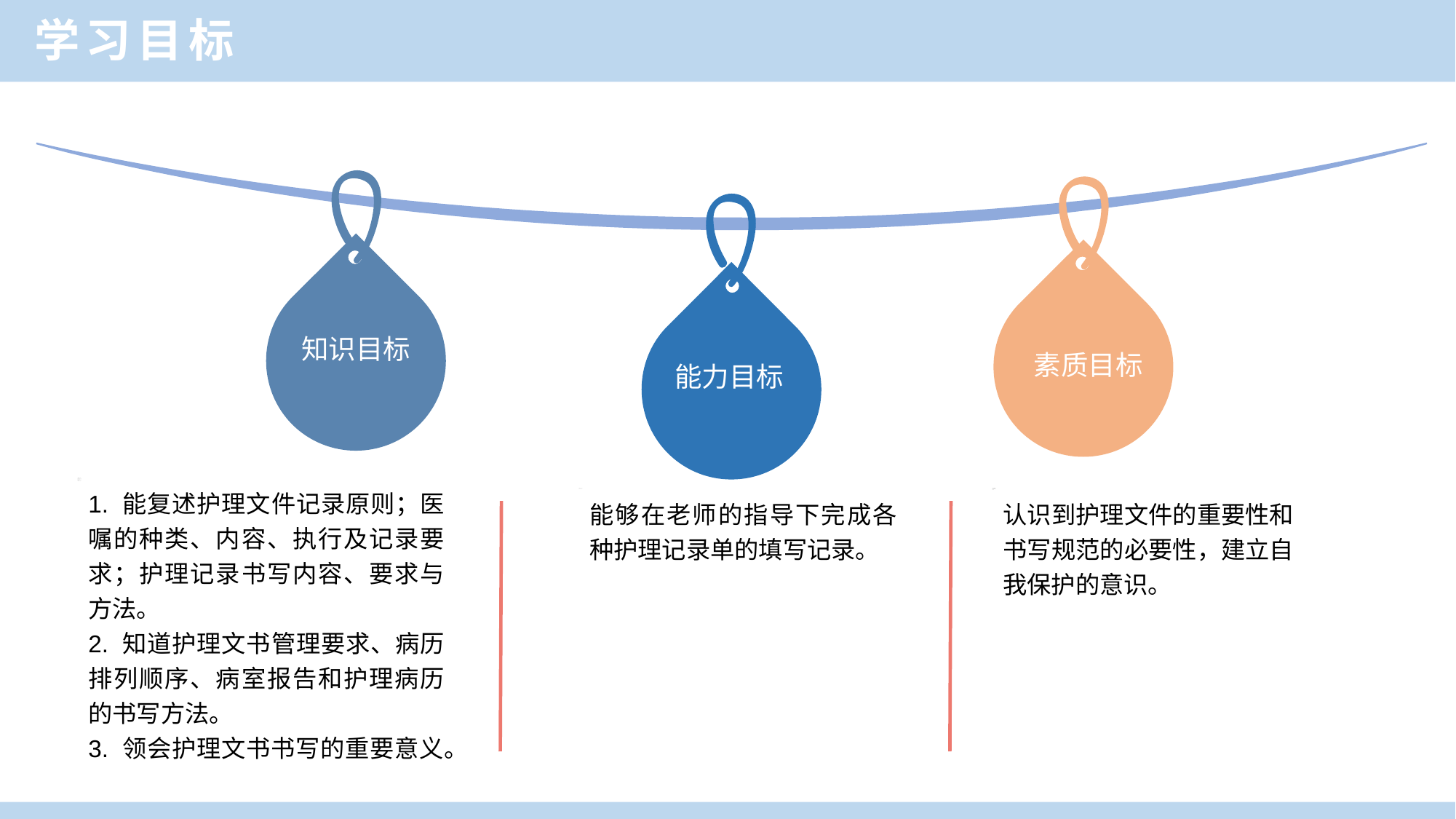

学习目标

知识目标

素质目标

能力目标
1. 能复述护理文件记录原则；医嘱的种类、内容、执行及记录要求；护理记录书写内容、要求与方法。
2. 知道护理文书管理要求、病历排列顺序、病室报告和护理病历的书写方法。
3. 领会护理文书书写的重要意义。
能够在老师的指导下完成各种护理记录单的填写记录。
认识到护理文件的重要性和书写规范的必要性，建立自我保护的意识。